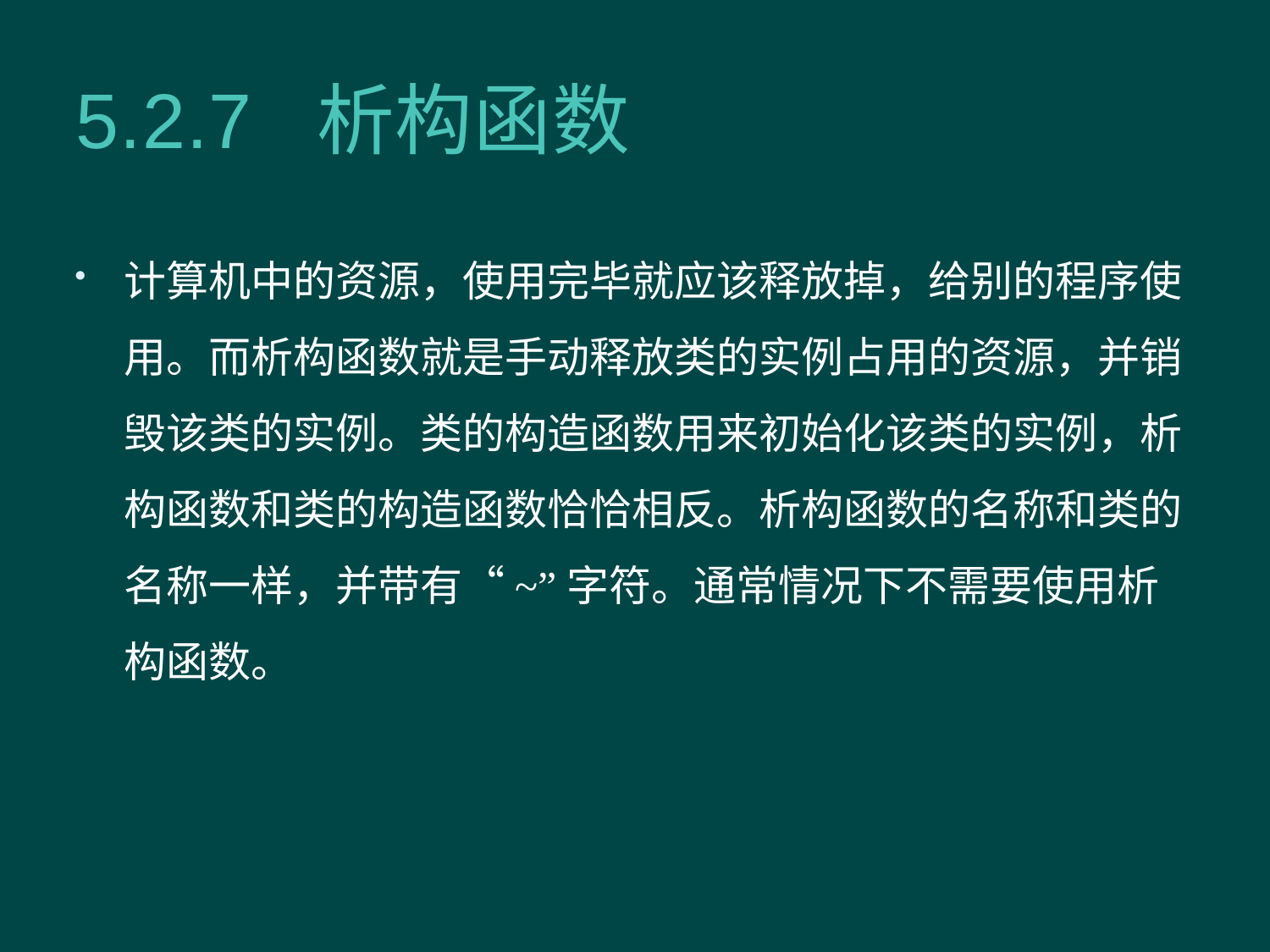

# 5.2.7  析构函数
计算机中的资源，使用完毕就应该释放掉，给别的程序使用。而析构函数就是手动释放类的实例占用的资源，并销毁该类的实例。类的构造函数用来初始化该类的实例，析构函数和类的构造函数恰恰相反。析构函数的名称和类的名称一样，并带有“~”字符。通常情况下不需要使用析构函数。